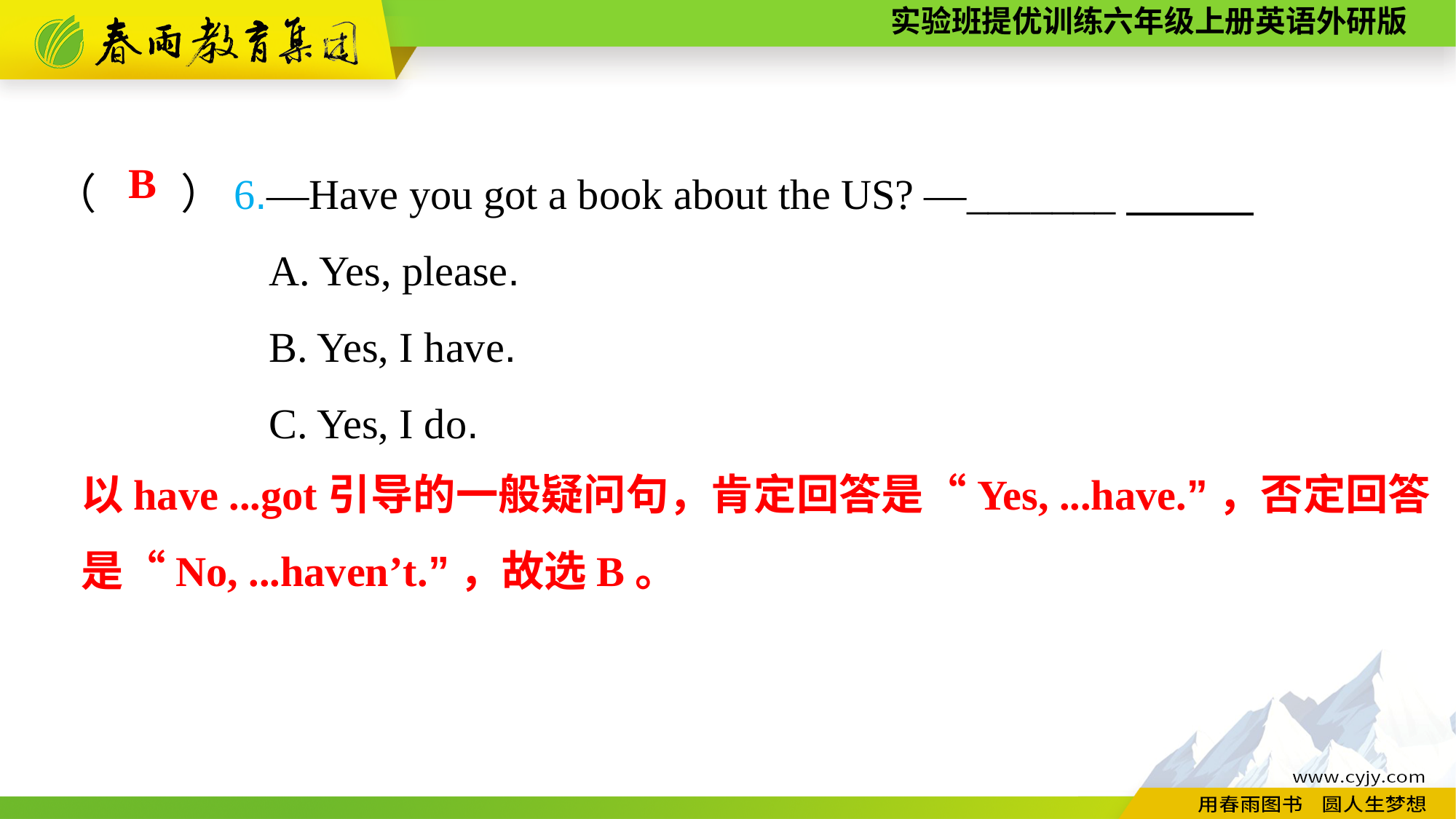

（　　）6.—Have you got a book about the US? —_______
A. Yes, please.
B. Yes, I have.
C. Yes, I do.
B
以have ...got引导的一般疑问句，肯定回答是“Yes, ...have.”，否定回答是“No, ...haven’t.”，故选B。